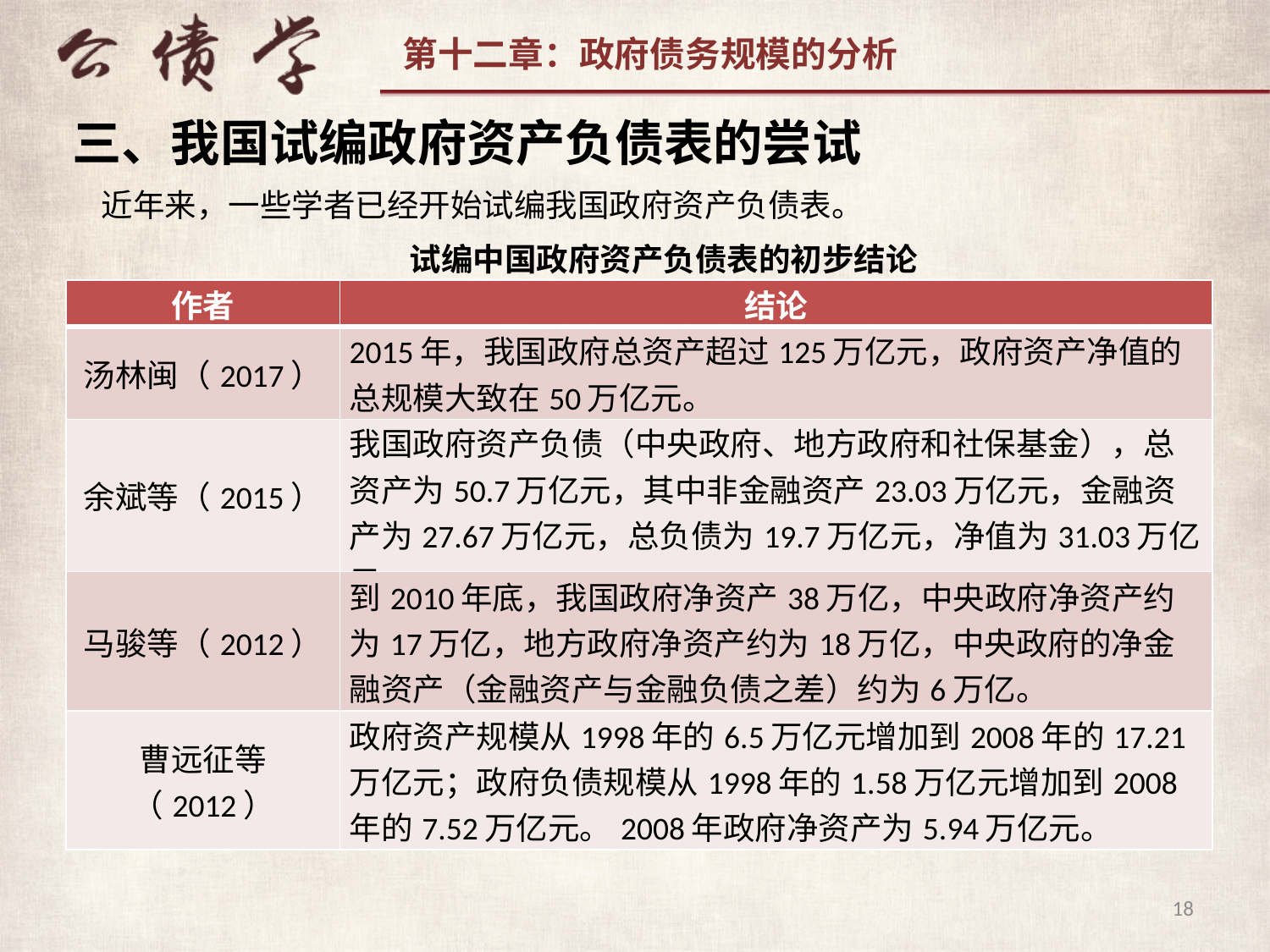

三、我国试编政府资产负债表的尝试
近年来，一些学者已经开始试编我国政府资产负债表。
试编中国政府资产负债表的初步结论
| 作者 | 结论 |
| --- | --- |
| 汤林闽（2017） | 2015年，我国政府总资产超过125万亿元，政府资产净值的总规模大致在50万亿元。 |
| 余斌等（2015） | 我国政府资产负债（中央政府、地方政府和社保基金），总资产为50.7万亿元，其中非金融资产23.03万亿元，金融资产为27.67万亿元，总负债为19.7万亿元，净值为31.03万亿元。 |
| 马骏等（2012） | 到2010年底，我国政府净资产38万亿，中央政府净资产约为17万亿，地方政府净资产约为18万亿，中央政府的净金融资产（金融资产与金融负债之差）约为6万亿。 |
| 曹远征等（2012） | 政府资产规模从1998年的6.5万亿元增加到2008年的17.21万亿元；政府负债规模从1998年的1.58万亿元增加到2008年的7.52万亿元。2008年政府净资产为5.94万亿元。 |
18